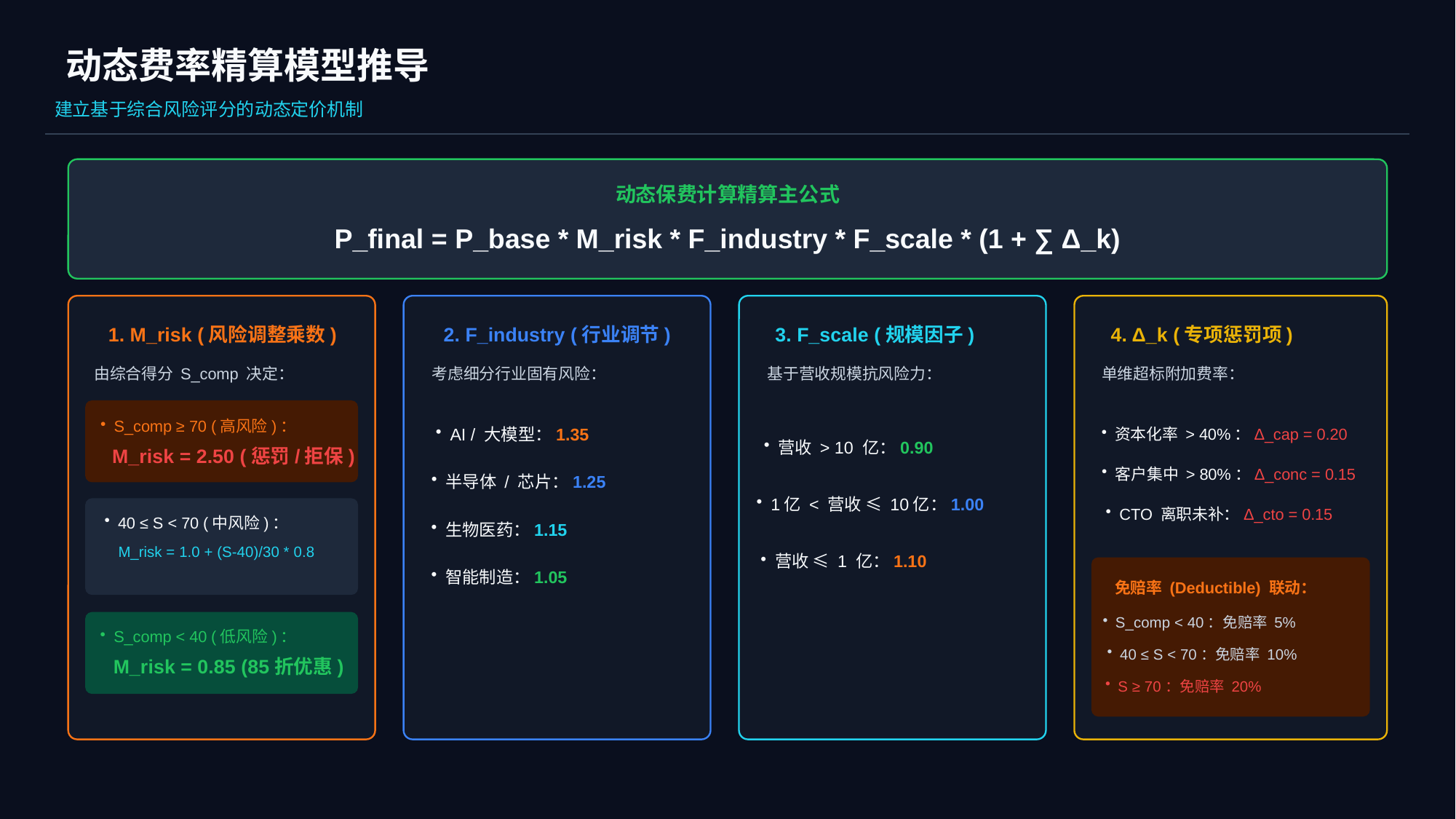

动态费率精算模型推导
建立基于综合风险评分的动态定价机制

动态保费计算精算主公式
P_final = P_base * M_risk * F_industry * F_scale * (1 + ∑ Δ_k)

1. M_risk (风险调整乘数)
2. F_industry (行业调节)
3. F_scale (规模因子)
4. Δ_k (专项惩罚项)
由综合得分 S_comp 决定：
考虑细分行业固有风险：
基于营收规模抗风险力：
单维超标附加费率：

S_comp ≥ 70 (高风险)：
AI / 大模型：1.35
半导体 / 芯片：1.25
生物医药：1.15
智能制造：1.05
资本化率 > 40%：Δ_cap = 0.20
客户集中 > 80%：Δ_conc = 0.15
CTO 离职未补：Δ_cto = 0.15
营收 > 10 亿：0.90
1亿 < 营收 ≤ 10亿：1.00
营收 ≤ 1 亿：1.10
M_risk = 2.50 (惩罚/拒保)

40 ≤ S < 70 (中风险)：
M_risk = 1.0 + (S-40)/30 * 0.8

免赔率 (Deductible) 联动：

S_comp < 40：免赔率 5%
S_comp < 40 (低风险)：
40 ≤ S < 70：免赔率 10%
M_risk = 0.85 (85折优惠)
S ≥ 70：免赔率 20%